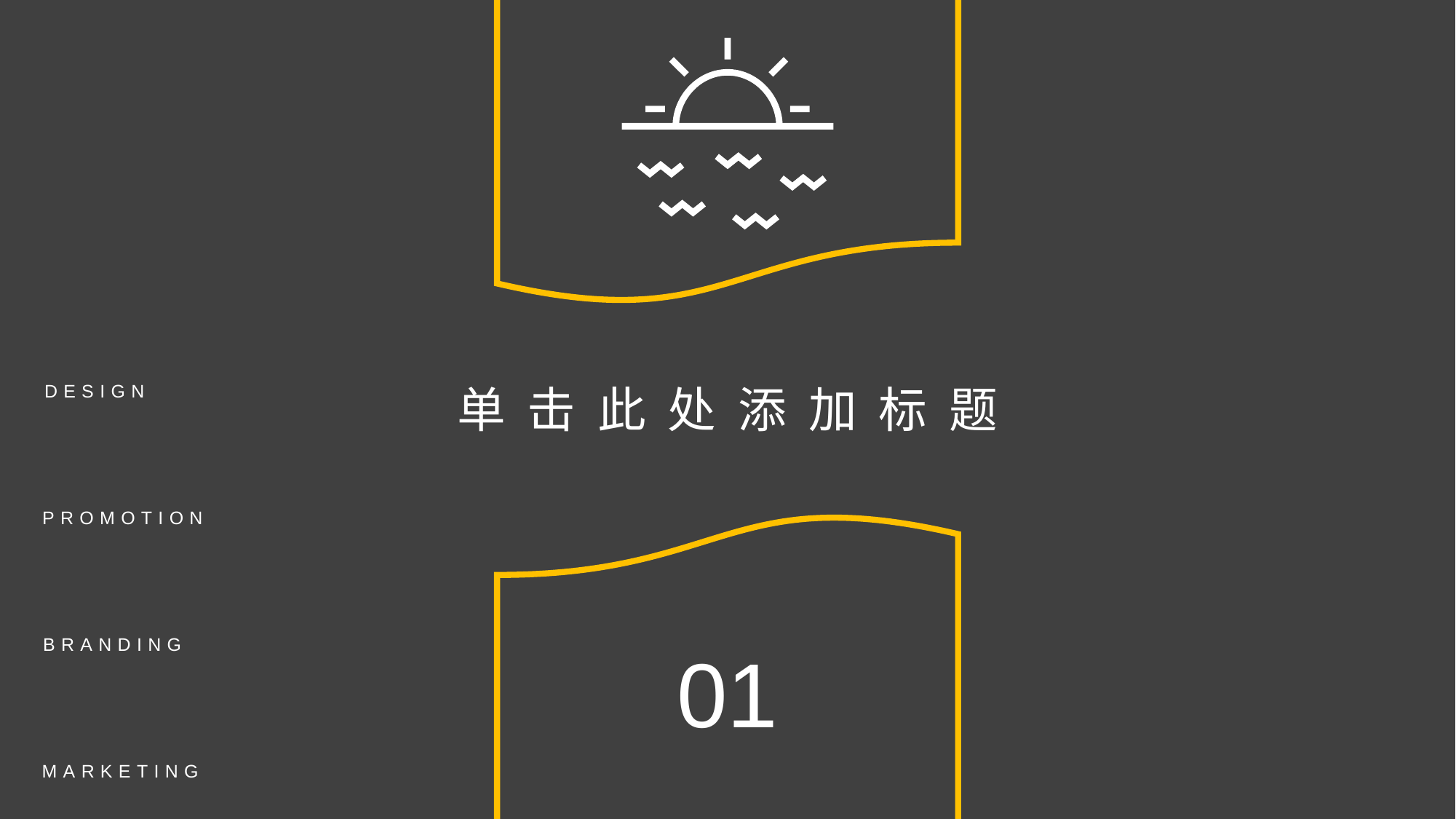

DESIGN
PROMOTION
BRANDING
MARKETING
单  击  此  处  添  加  标  题

01